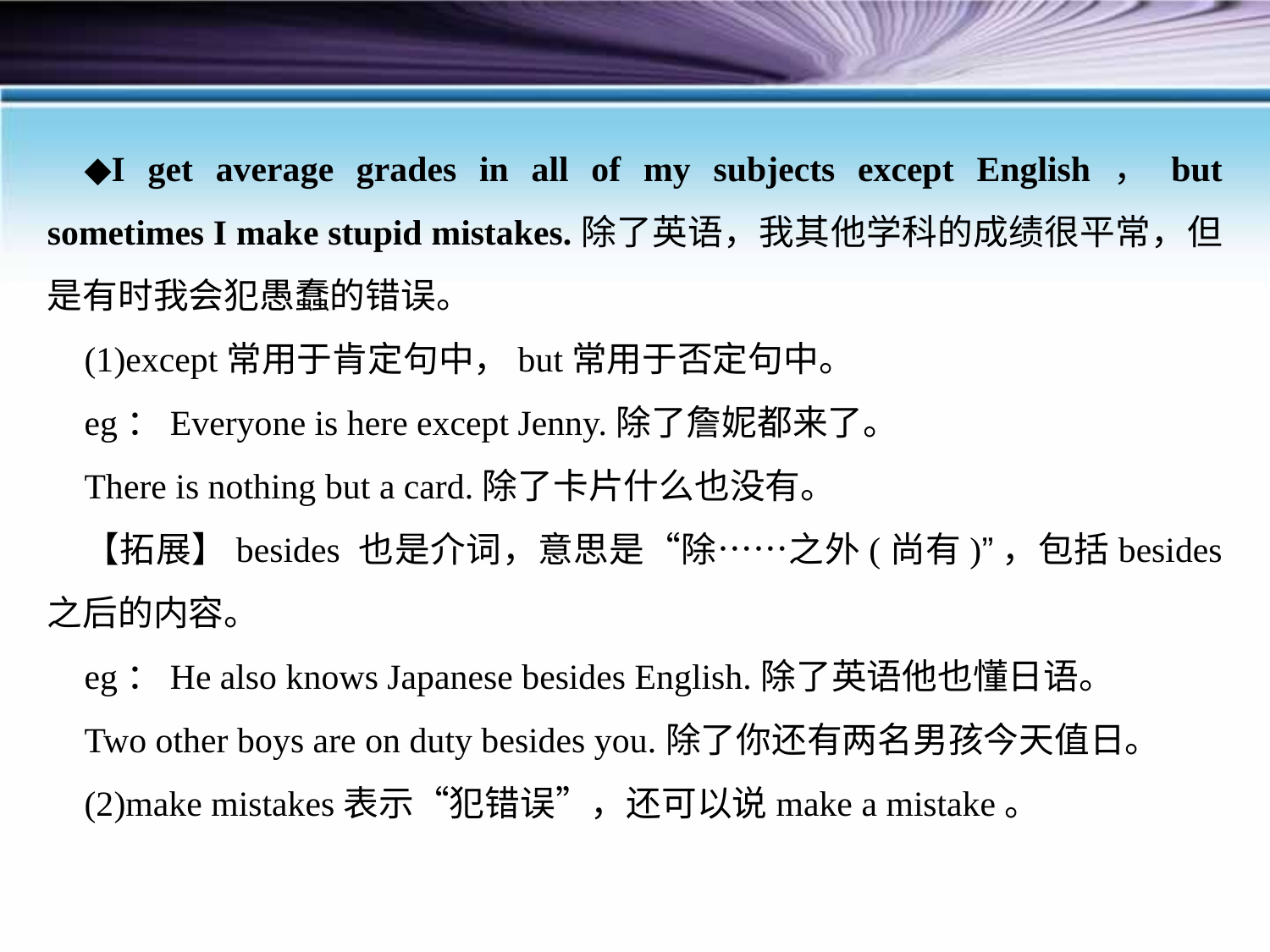

◆I get average grades in all of my subjects except English，but sometimes I make stupid mistakes.除了英语，我其他学科的成绩很平常，但是有时我会犯愚蠢的错误。
(1)except常用于肯定句中，but常用于否定句中。
eg：Everyone is here except Jenny.除了詹妮都来了。
There is nothing but a card.除了卡片什么也没有。
【拓展】besides 也是介词，意思是“除……之外(尚有)”，包括besides 之后的内容。
eg：He also knows Japanese besides English.除了英语他也懂日语。
Two other boys are on duty besides you.除了你还有两名男孩今天值日。
(2)make mistakes表示“犯错误”，还可以说make a mistake。